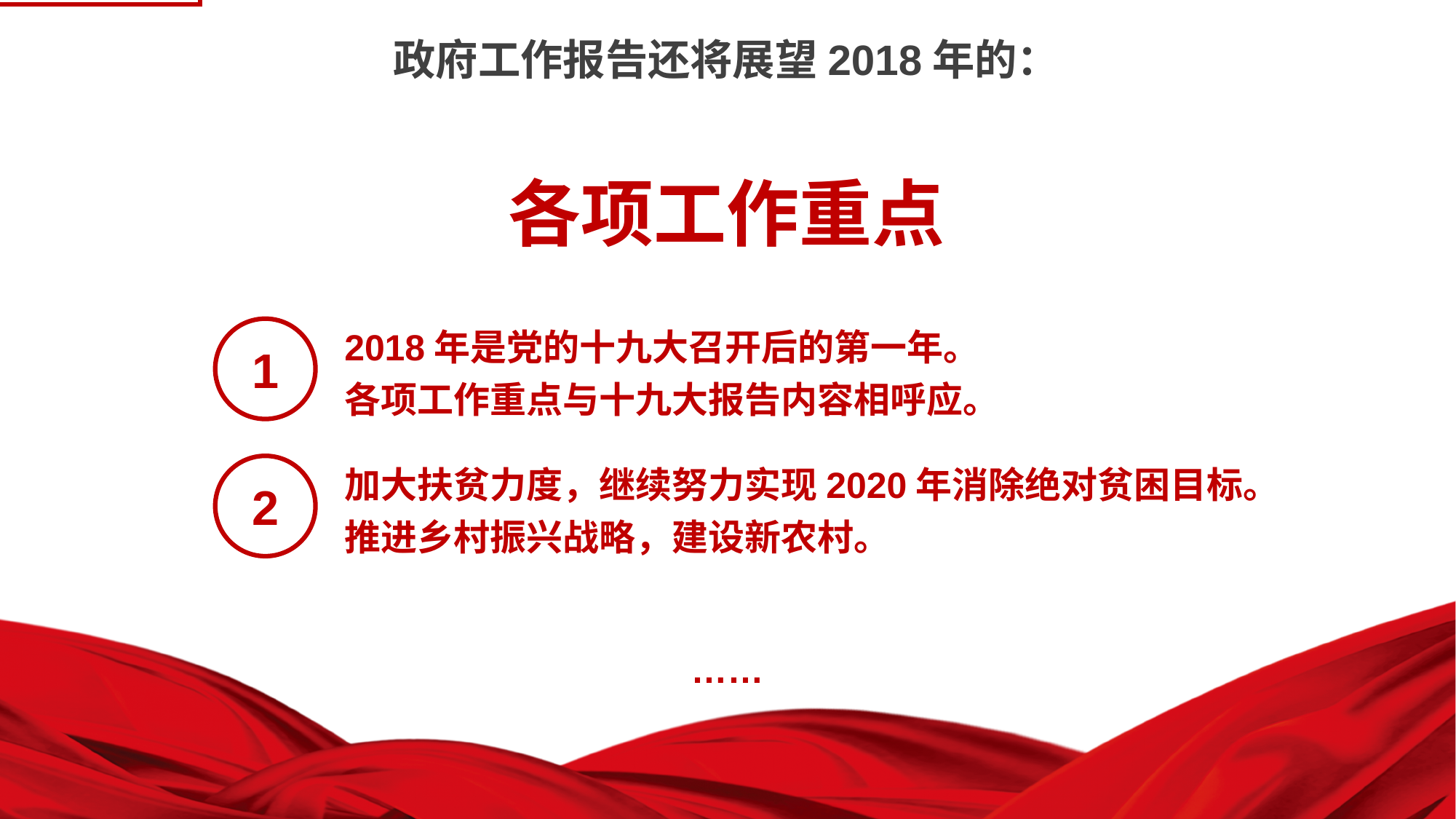

3 政府工作报告

政府工作报告还将展望2018年的：
各项工作重点
2018年是党的十九大召开后的第一年。
各项工作重点与十九大报告内容相呼应。
1
加大扶贫力度，继续努力实现2020年消除绝对贫困目标。
推进乡村振兴战略，建设新农村。
2
……